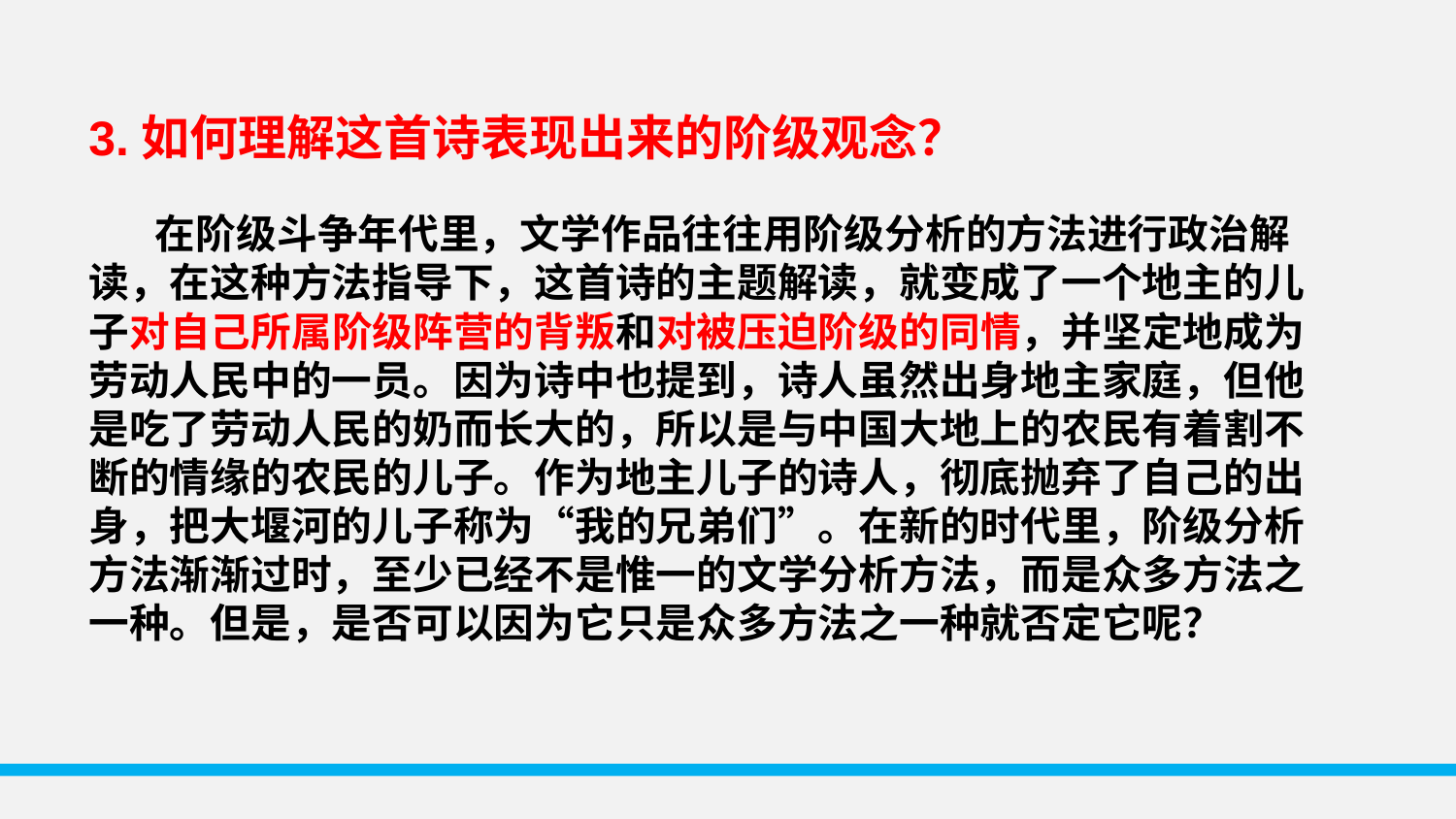

3.如何理解这首诗表现出来的阶级观念？

       在阶级斗争年代里，文学作品往往用阶级分析的方法进行政治解读，在这种方法指导下，这首诗的主题解读，就变成了一个地主的儿子对自己所属阶级阵营的背叛和对被压迫阶级的同情，并坚定地成为劳动人民中的一员。因为诗中也提到，诗人虽然出身地主家庭，但他是吃了劳动人民的奶而长大的，所以是与中国大地上的农民有着割不断的情缘的农民的儿子。作为地主儿子的诗人，彻底抛弃了自己的出身，把大堰河的儿子称为“我的兄弟们”。在新的时代里，阶级分析方法渐渐过时，至少已经不是惟一的文学分析方法，而是众多方法之一种。但是，是否可以因为它只是众多方法之一种就否定它呢？